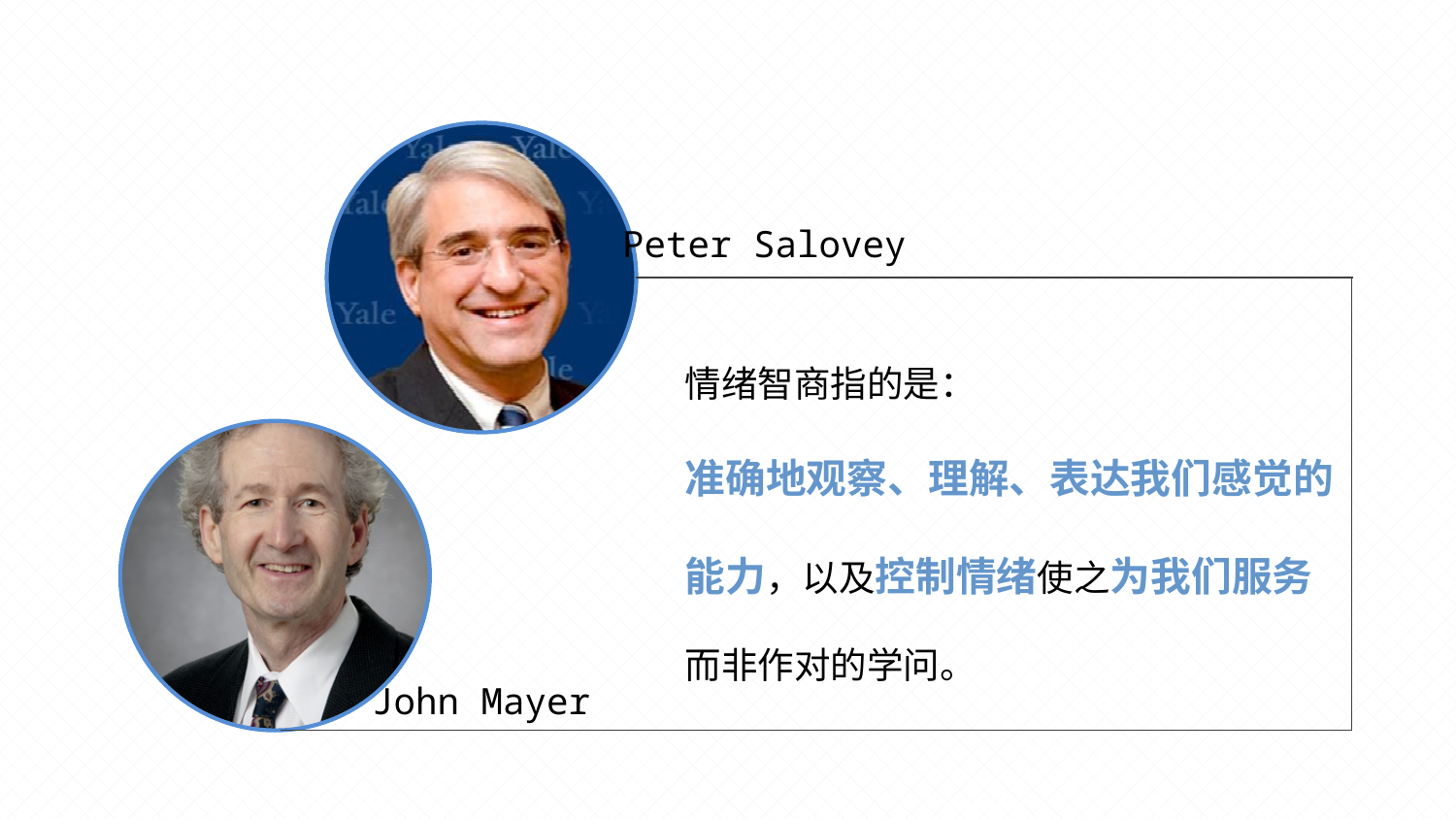

Peter Salovey
情绪智商指的是：
准确地观察、理解、表达我们感觉的能力，以及控制情绪使之为我们服务而非作对的学问。

John Mayer